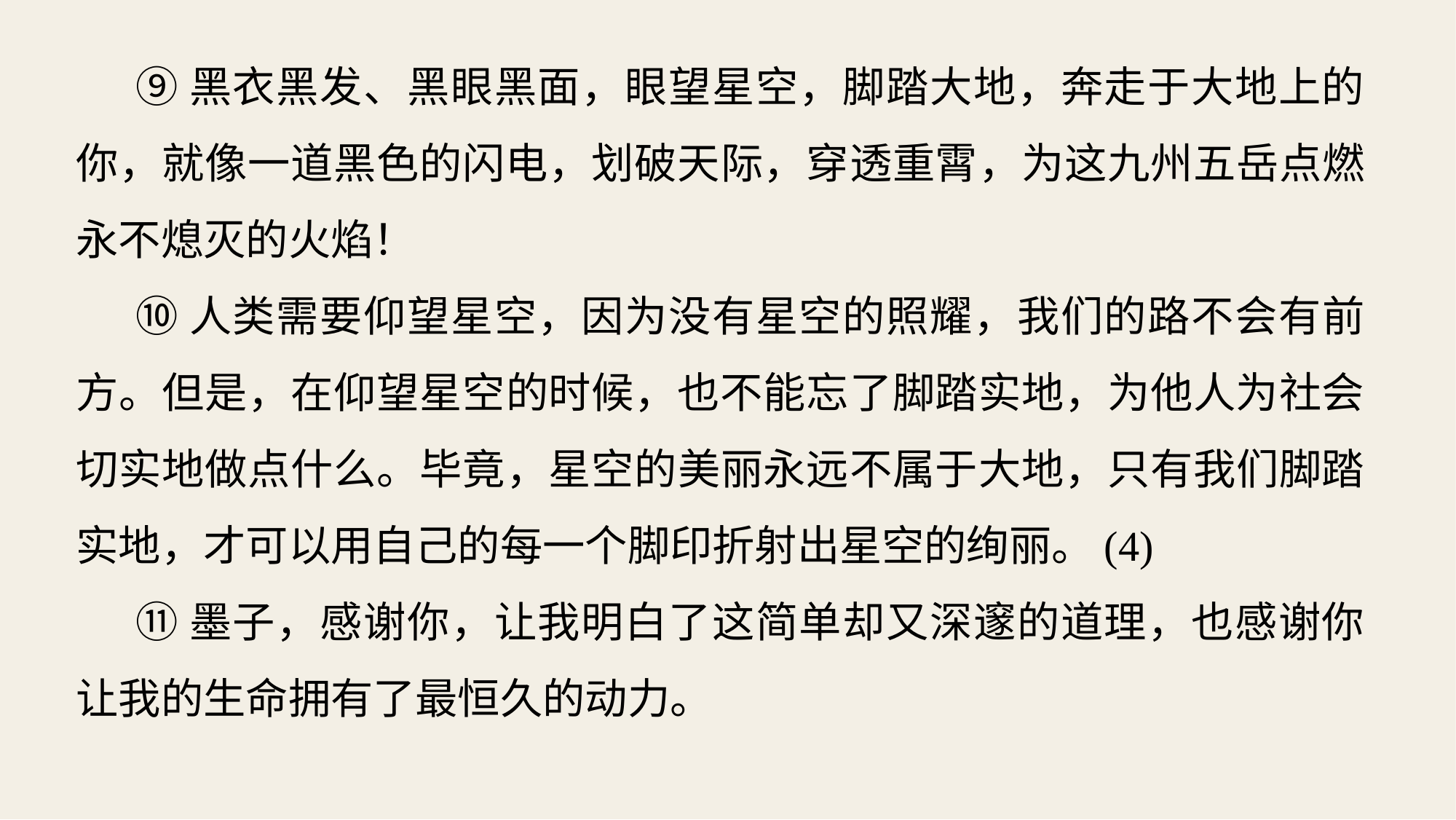

⑨黑衣黑发、黑眼黑面，眼望星空，脚踏大地，奔走于大地上的你，就像一道黑色的闪电，划破天际，穿透重霄，为这九州五岳点燃永不熄灭的火焰！
  ⑩人类需要仰望星空，因为没有星空的照耀，我们的路不会有前方。但是，在仰望星空的时候，也不能忘了脚踏实地，为他人为社会切实地做点什么。毕竟，星空的美丽永远不属于大地，只有我们脚踏实地，才可以用自己的每一个脚印折射出星空的绚丽。(4)
  ⑪墨子，感谢你，让我明白了这简单却又深邃的道理，也感谢你让我的生命拥有了最恒久的动力。